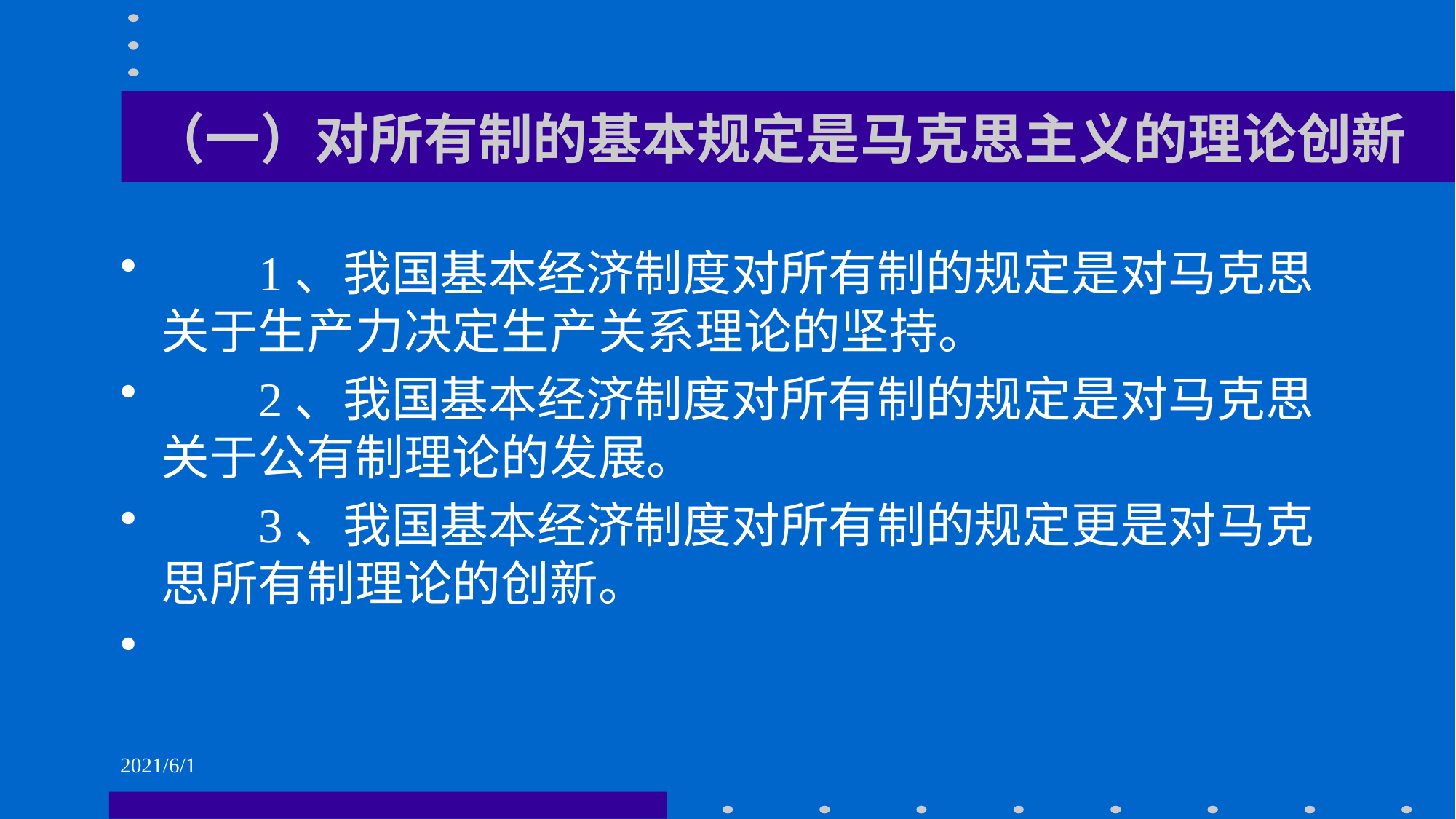

# （一）对所有制的基本规定是马克思主义的理论创新
        1、我国基本经济制度对所有制的规定是对马克思关于生产力决定生产关系理论的坚持。
        2、我国基本经济制度对所有制的规定是对马克思关于公有制理论的发展。
        3、我国基本经济制度对所有制的规定更是对马克思所有制理论的创新。

2021/6/1